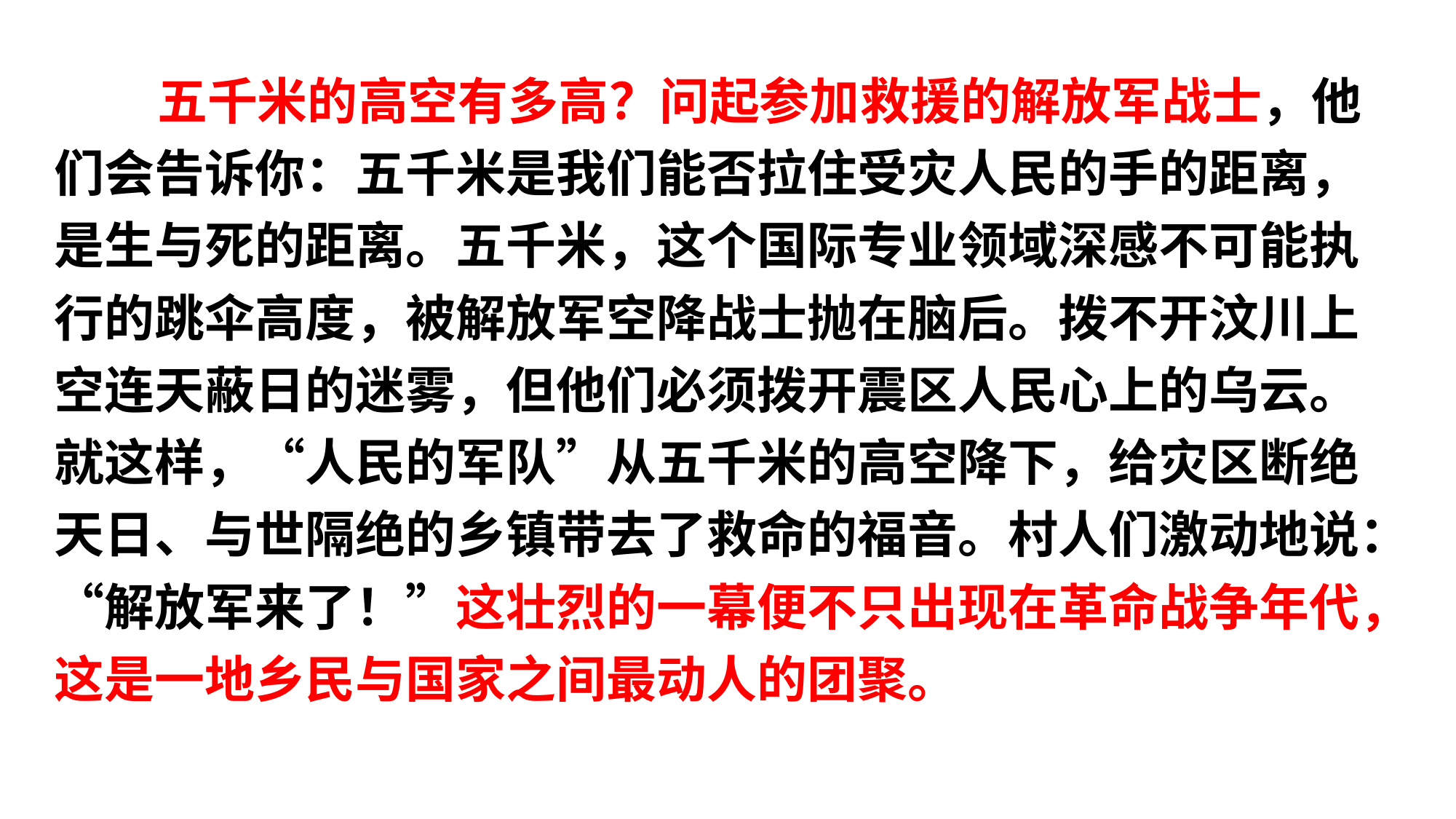

五千米的高空有多高？问起参加救援的解放军战士，他们会告诉你：五千米是我们能否拉住受灾人民的手的距离，是生与死的距离。五千米，这个国际专业领域深感不可能执行的跳伞高度，被解放军空降战士抛在脑后。拨不开汶川上空连天蔽日的迷雾，但他们必须拨开震区人民心上的乌云。就这样，“人民的军队”从五千米的高空降下，给灾区断绝天日、与世隔绝的乡镇带去了救命的福音。村人们激动地说：“解放军来了！”这壮烈的一幕便不只出现在革命战争年代，这是一地乡民与国家之间最动人的团聚。